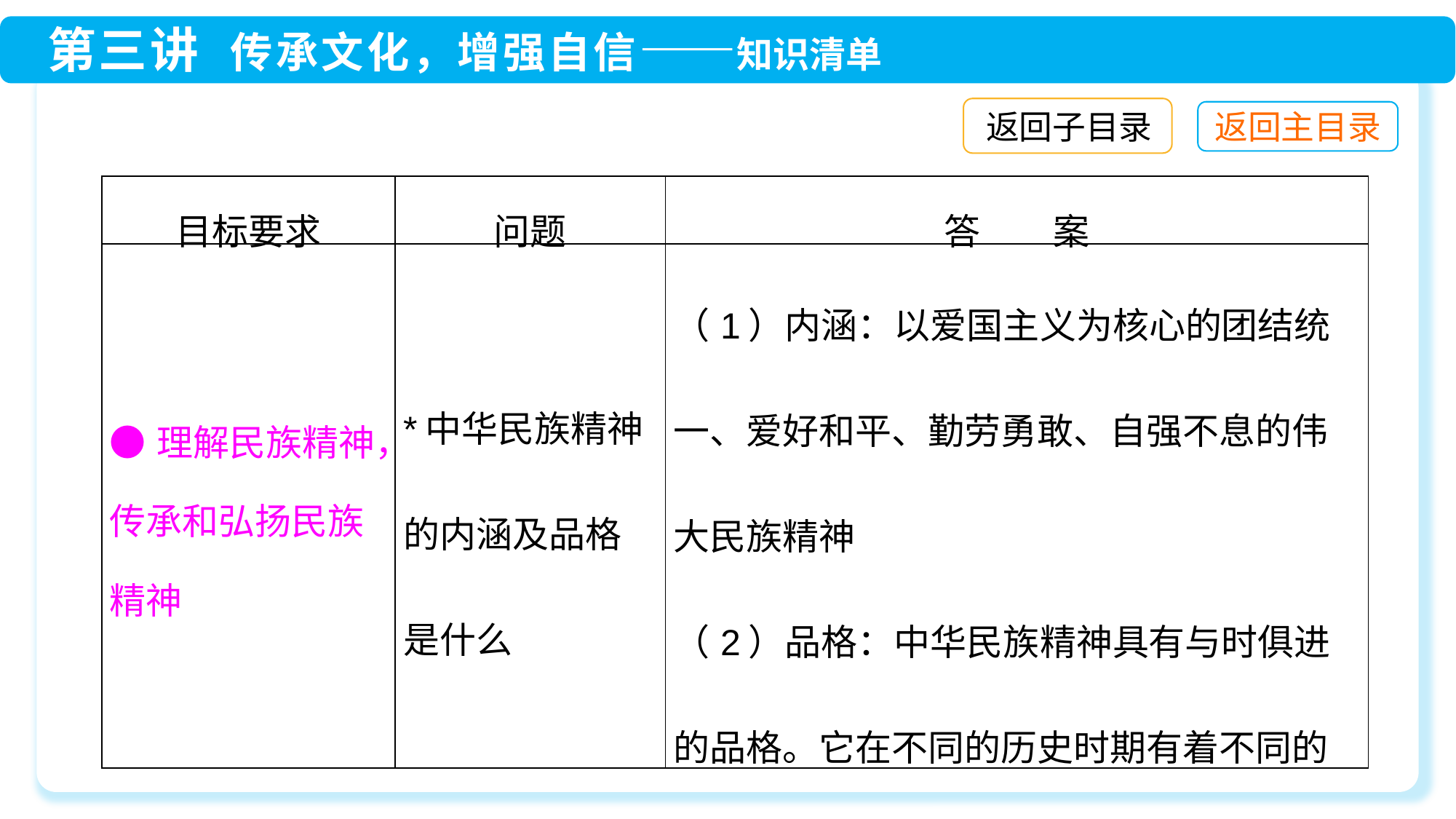

返回子目录
| 目标要求 | 问题 | 答　　案 |
| --- | --- | --- |
| ●理解民族精神，传承和弘扬民族精神 | \*中华民族精神的内涵及品格是什么 | （1）内涵：以爱国主义为核心的团结统一、爱好和平、勤劳勇敢、自强不息的伟大民族精神 （2）品格：中华民族精神具有与时俱进的品格。它在不同的历史时期有着不同的表现，并随着时代进步不断丰富和发展 |